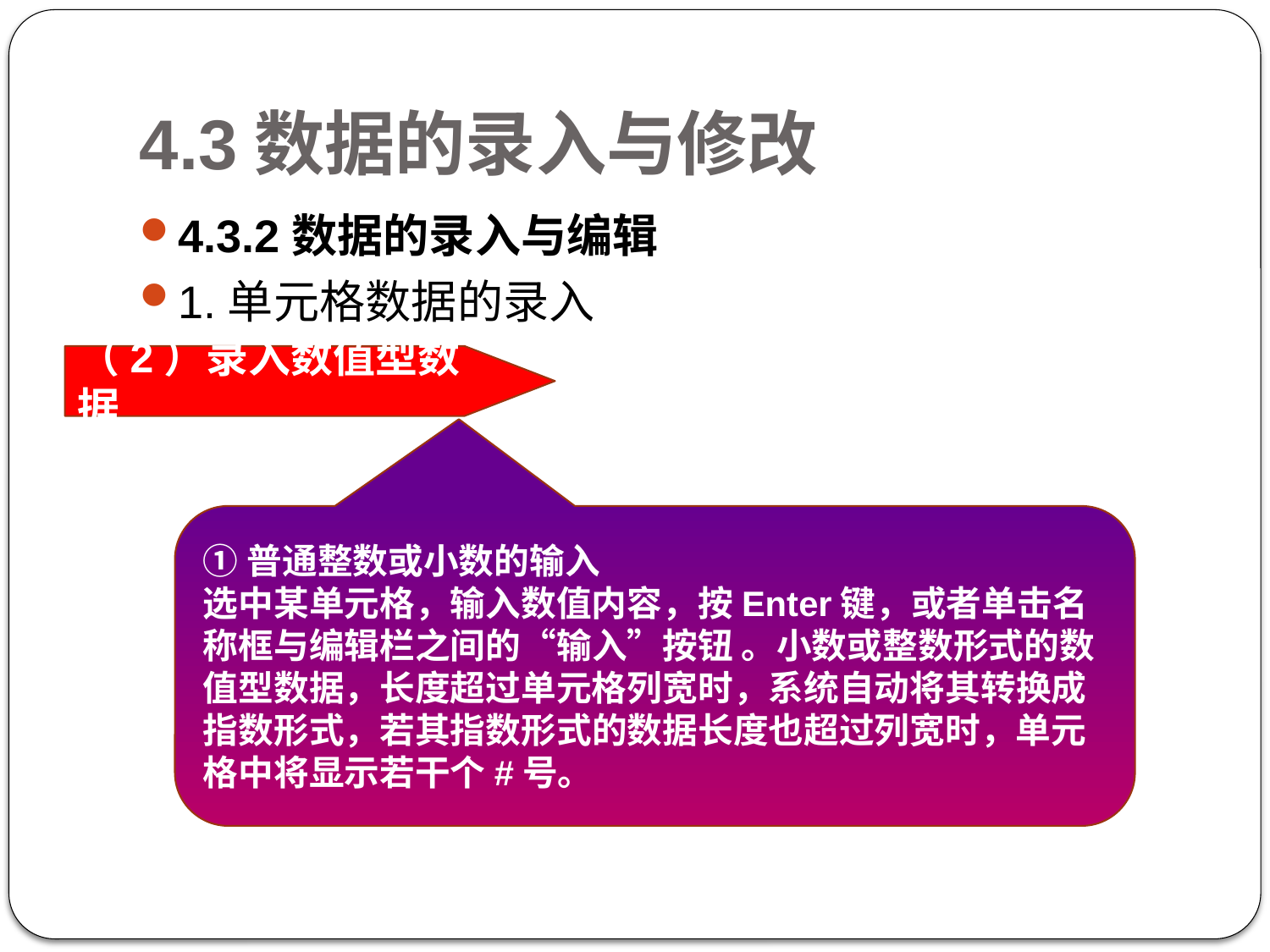

# 4.3数据的录入与修改
4.3.2数据的录入与编辑
1.单元格数据的录入

（2）录入数值型数据
①普通整数或小数的输入
选中某单元格，输入数值内容，按Enter键，或者单击名称框与编辑栏之间的“输入”按钮 。小数或整数形式的数值型数据，长度超过单元格列宽时，系统自动将其转换成指数形式，若其指数形式的数据长度也超过列宽时，单元格中将显示若干个#号。